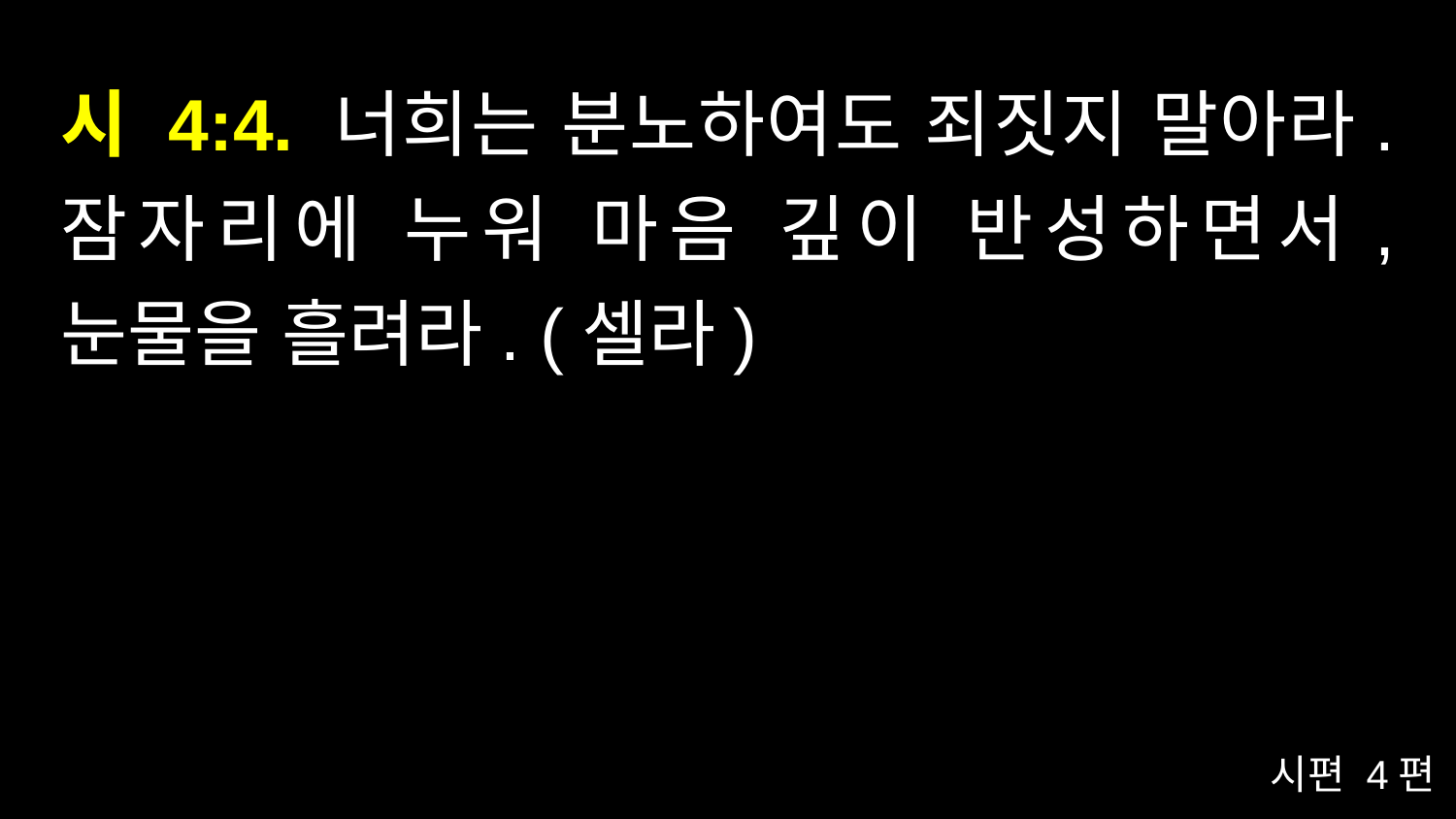

# 시 4:4. 너희는 분노하여도 죄짓지 말아라. 잠자리에 누워 마음 깊이 반성하면서, 눈물을 흘려라. (셀라)
시편 4편